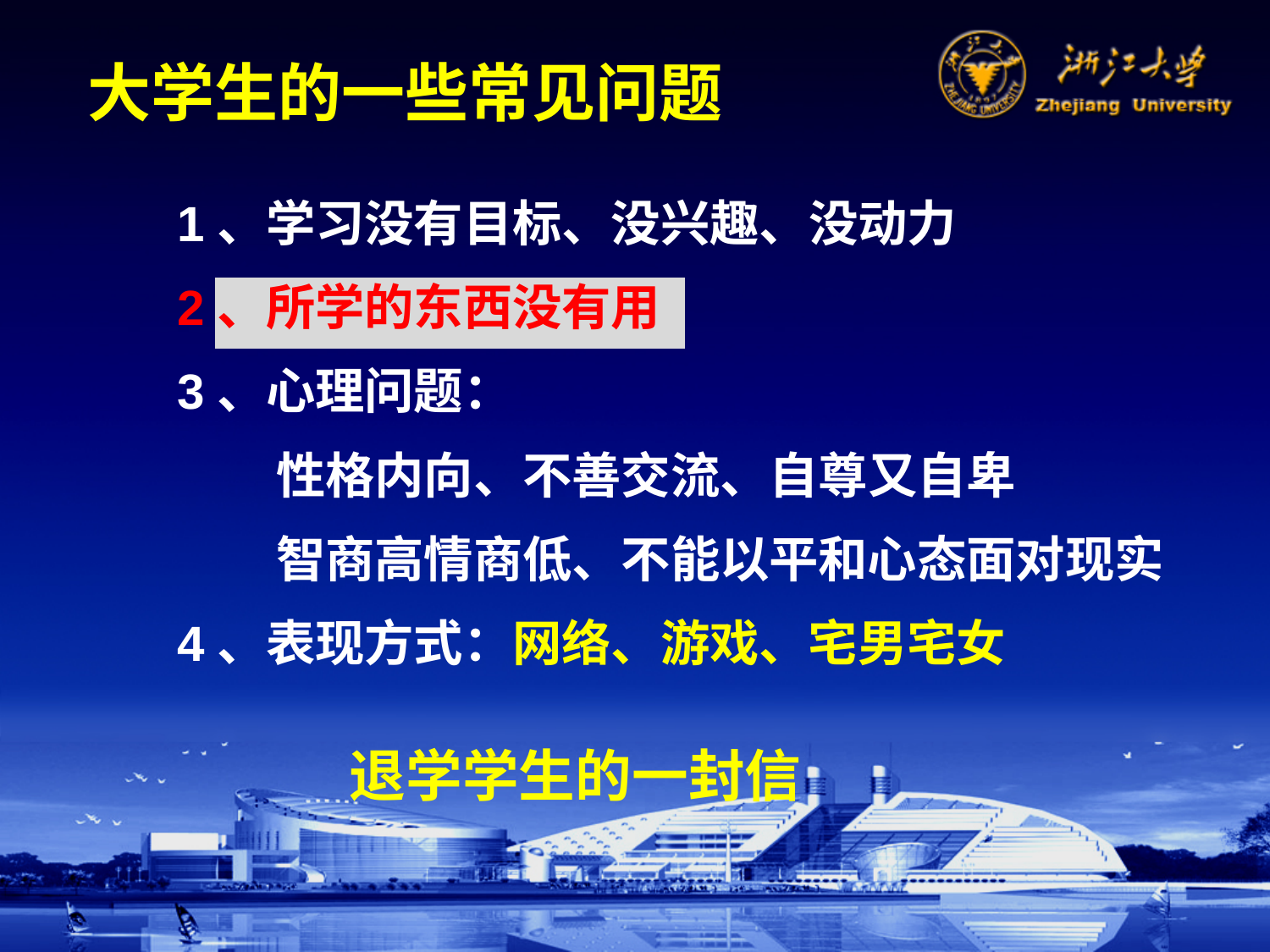

大学生的一些常见问题
1、学习没有目标、没兴趣、没动力
2、所学的东西没有用
3、心理问题：
　　性格内向、不善交流、自尊又自卑
　　智商高情商低、不能以平和心态面对现实
4、表现方式：网络、游戏、宅男宅女

退学学生的一封信